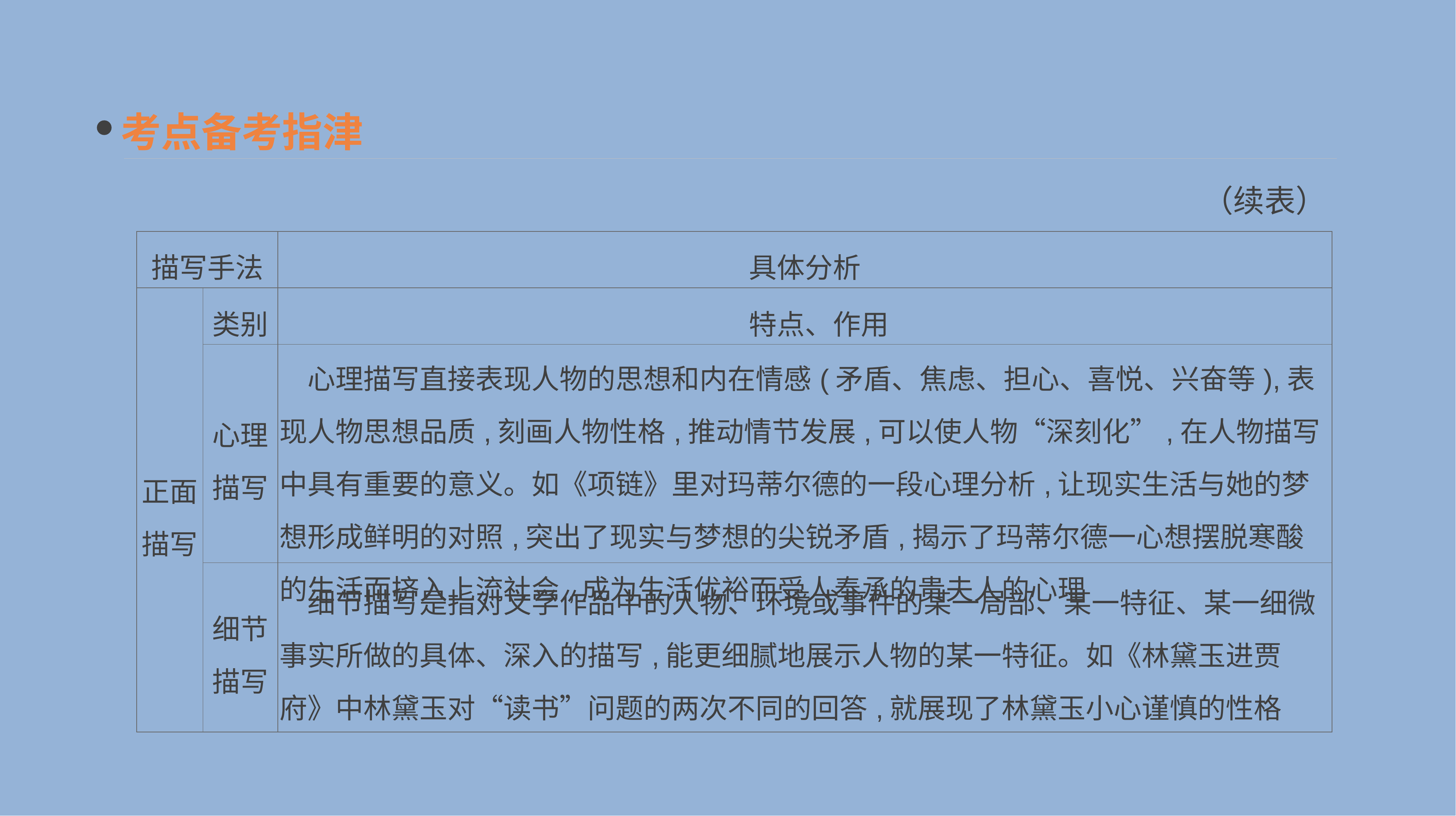

考点备考指津

（续表）
| 描写手法 |  | 具体分析 |
| --- | --- | --- |
| 正面 描写 | 类别 | 特点、作用 |
|  | 心理 描写 | 心理描写直接表现人物的思想和内在情感(矛盾、焦虑、担心、喜悦、兴奋等),表现人物思想品质,刻画人物性格,推动情节发展,可以使人物“深刻化”,在人物描写中具有重要的意义。如《项链》里对玛蒂尔德的一段心理分析,让现实生活与她的梦想形成鲜明的对照,突出了现实与梦想的尖锐矛盾,揭示了玛蒂尔德一心想摆脱寒酸的生活而挤入上流社会,成为生活优裕而受人奉承的贵夫人的心理 |
|  | 细节 描写 | 细节描写是指对文学作品中的人物、环境或事件的某一局部、某一特征、某一细微事实所做的具体、深入的描写,能更细腻地展示人物的某一特征。如《林黛玉进贾府》中林黛玉对“读书”问题的两次不同的回答,就展现了林黛玉小心谨慎的性格 |